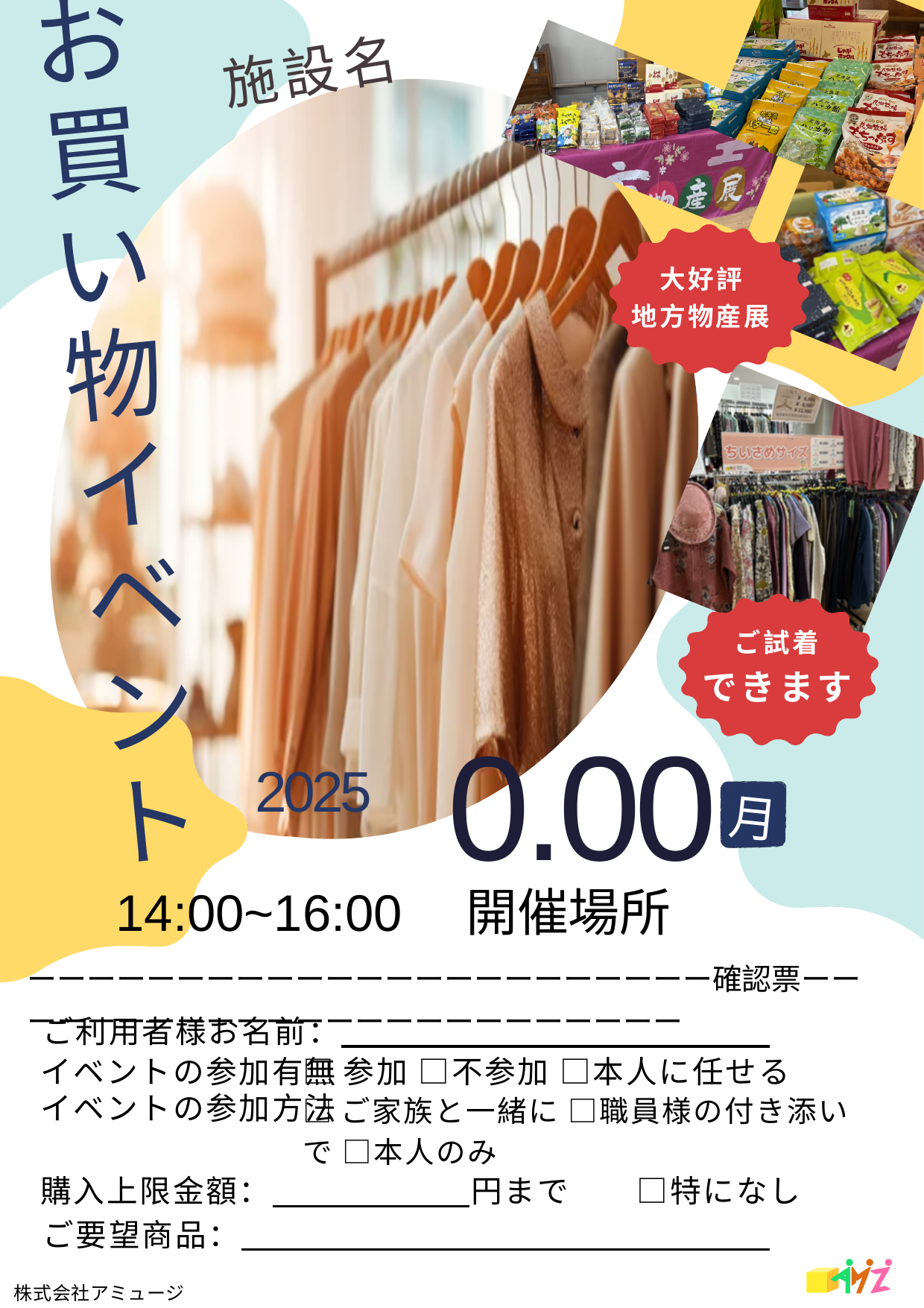

お買い物イベント
施設名

大好評
地方物産展

ご試着
できます

0.00
2025
月

14:00~16:00　開催場所
ーーーーーーーーーーーーーーーーーーーーーーー確認票ーーーーーーーーーーーーーーーーーーーーーーーー
ご利用者様お名前：
イベントの参加有無
□参加 □不参加 □本人に任せる
イベントの参加方法
□ご家族と一緒に □職員様の付き添いで □本人のみ
購入上限金額：　　　　　　円まで　　□特になし
ご要望商品：
季節にあった小物類も多数ご用意しています

株式会社アミュージン